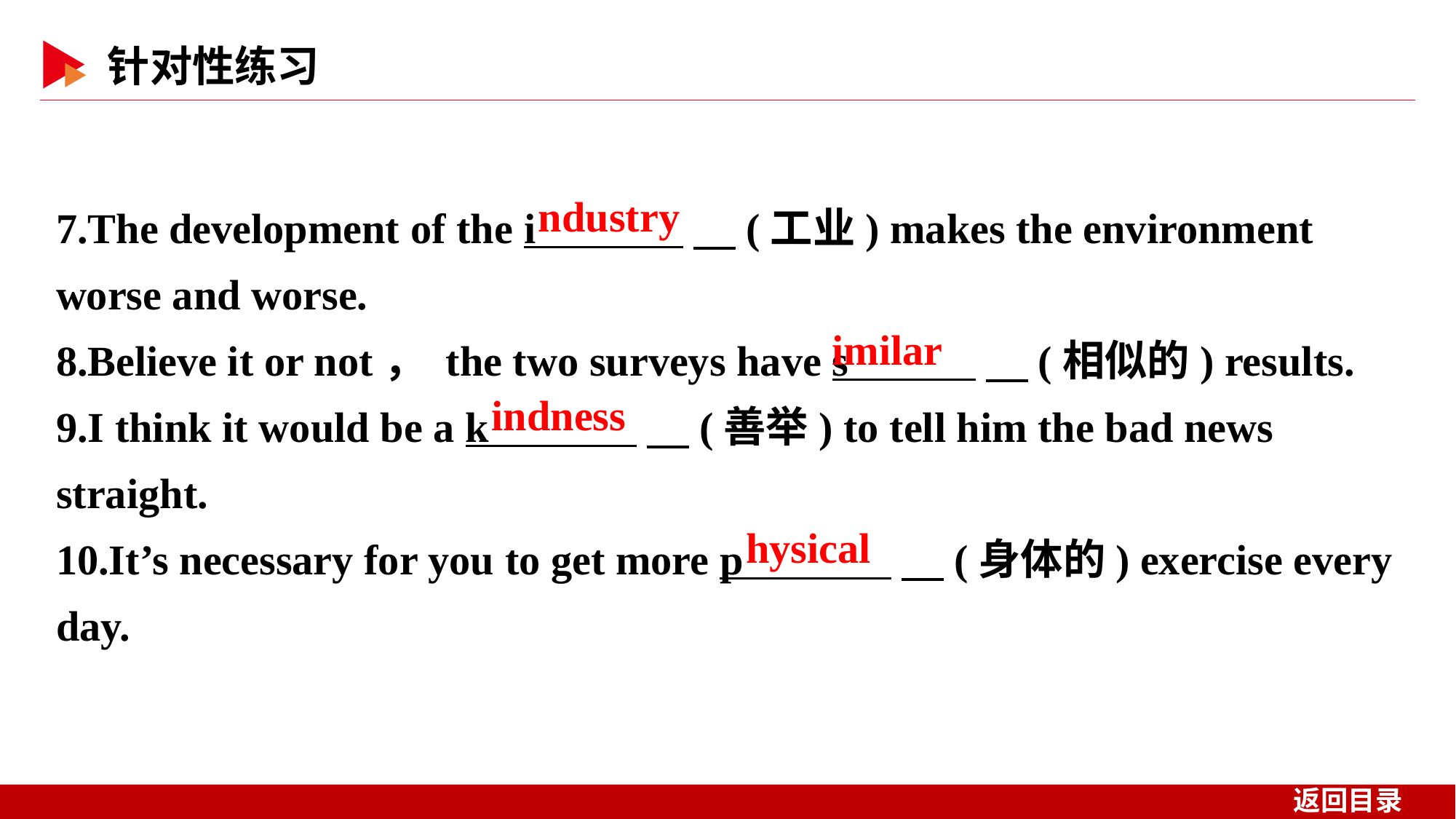

7.The development of the i              　(工业) makes the environment worse and worse.
8.Believe it or not， the two surveys have s            　(相似的) results.
9.I think it would be a k              　(善举) to tell him the bad news straight.
10.It’s necessary for you to get more p              　(身体的) exercise every day.
ndustry
imilar
indness
hysical